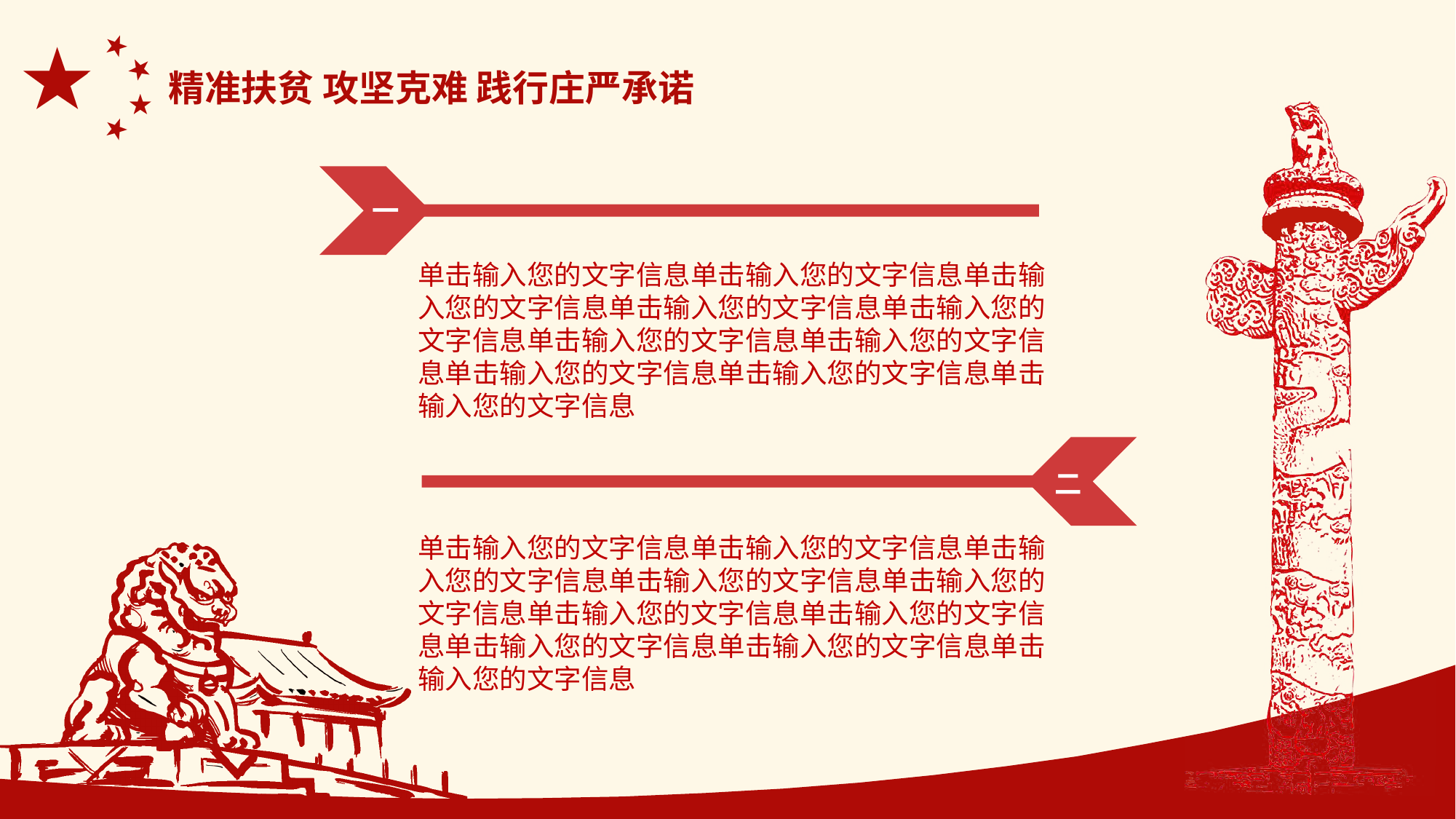

精准扶贫 攻坚克难 践行庄严承诺

单击输入您的文字信息单击输入您的文字信息单击输入您的文字信息单击输入您的文字信息单击输入您的文字信息单击输入您的文字信息单击输入您的文字信息单击输入您的文字信息单击输入您的文字信息单击输入您的文字信息

单击输入您的文字信息单击输入您的文字信息单击输入您的文字信息单击输入您的文字信息单击输入您的文字信息单击输入您的文字信息单击输入您的文字信息单击输入您的文字信息单击输入您的文字信息单击输入您的文字信息

一
二